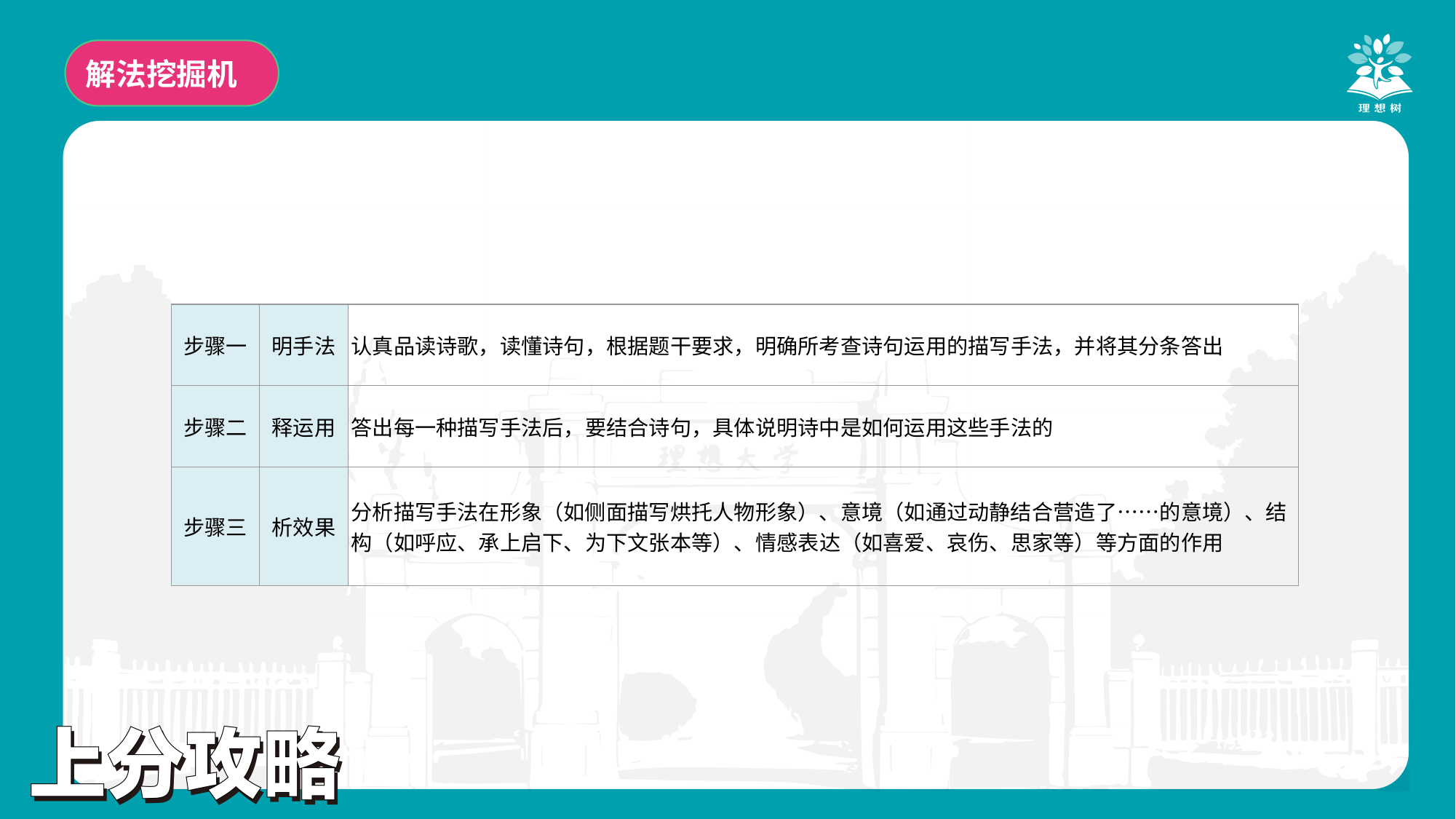

解法挖掘机
| 步骤一 | 明手法 | 认真品读诗歌，读懂诗句，根据题干要求，明确所考查诗句运用的描写手法，并将其分条答出 |
| --- | --- | --- |
| 步骤二 | 释运用 | 答出每一种描写手法后，要结合诗句，具体说明诗中是如何运用这些手法的 |
| 步骤三 | 析效果 | 分析描写手法在形象（如侧面描写烘托人物形象）、意境（如通过动静结合营造了……的意境）、结构（如呼应、承上启下、为下文张本等）、情感表达（如喜爱、哀伤、思家等）等方面的作用 |